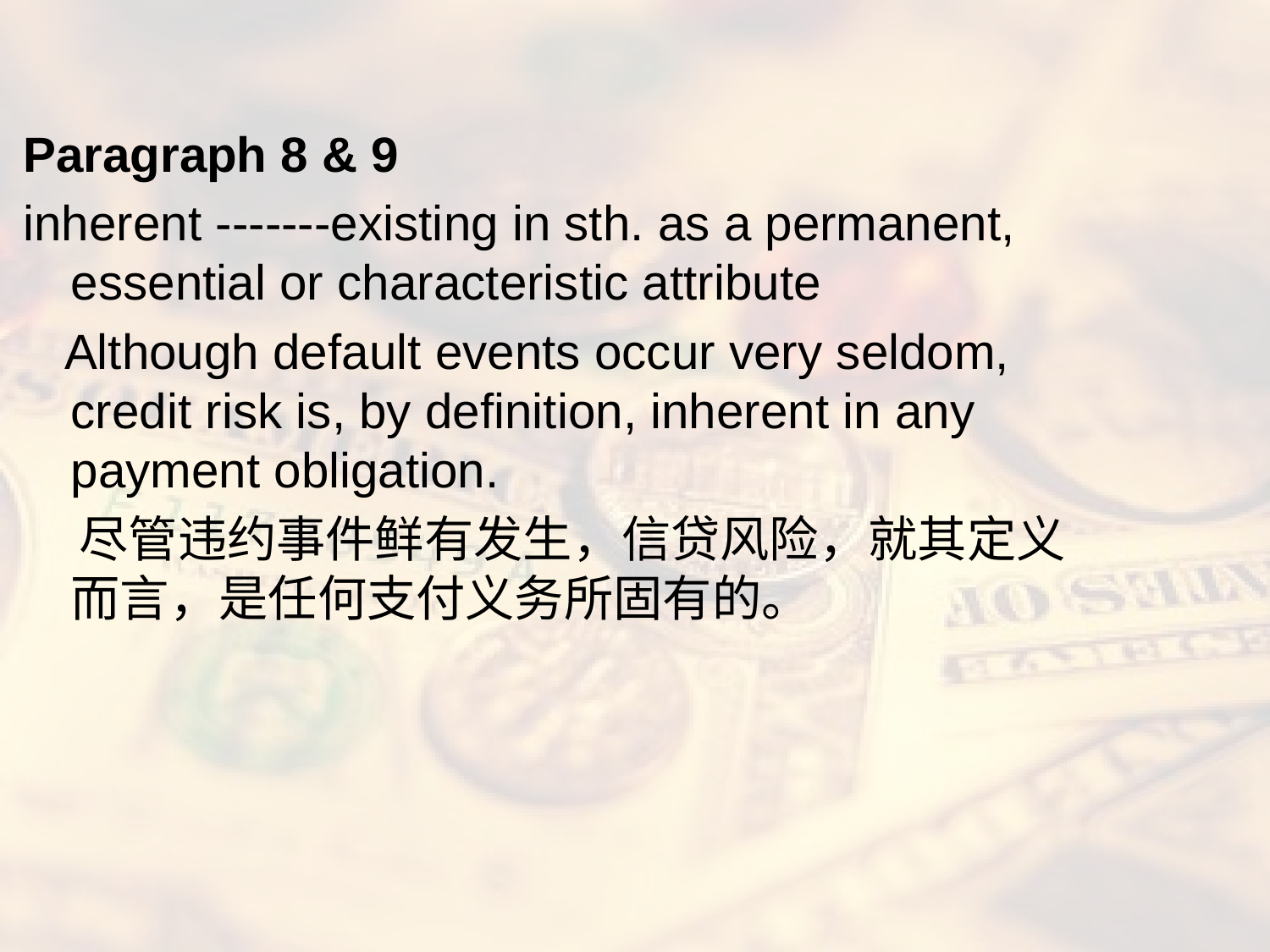

#
Paragraph 8 & 9
inherent -------existing in sth. as a permanent, essential or characteristic attribute
   Although default events occur very seldom, credit risk is, by definition, inherent in any payment obligation.
    尽管违约事件鲜有发生，信贷风险，就其定义而言，是任何支付义务所固有的。